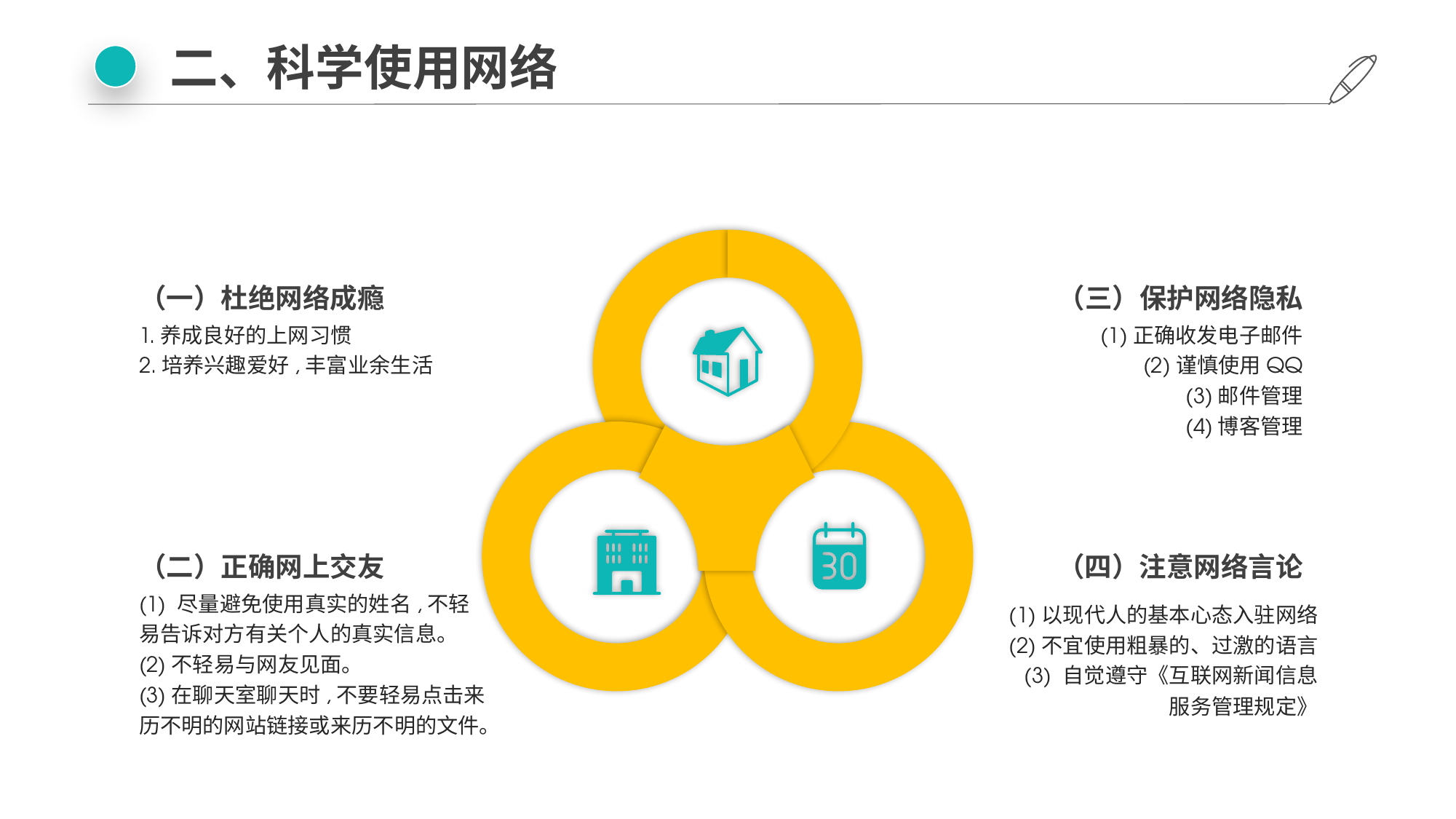

二、科学使用网络

（一）杜绝网络成瘾
（三）保护网络隐私
1.养成良好的上网习惯
2.培养兴趣爱好,丰富业余生活
(1)正确收发电子邮件
(2)谨慎使用QQ
(3)邮件管理
(4)博客管理
（二）正确网上交友
（四）注意网络言论
(1) 尽量避免使用真实的姓名,不轻易告诉对方有关个人的真实信息。
(2)不轻易与网友见面。
(3)在聊天室聊天时,不要轻易点击来历不明的网站链接或来历不明的文件。
(1)以现代人的基本心态入驻网络
(2)不宜使用粗暴的、过激的语言
(3) 自觉遵守《互联网新闻信息
服务管理规定》